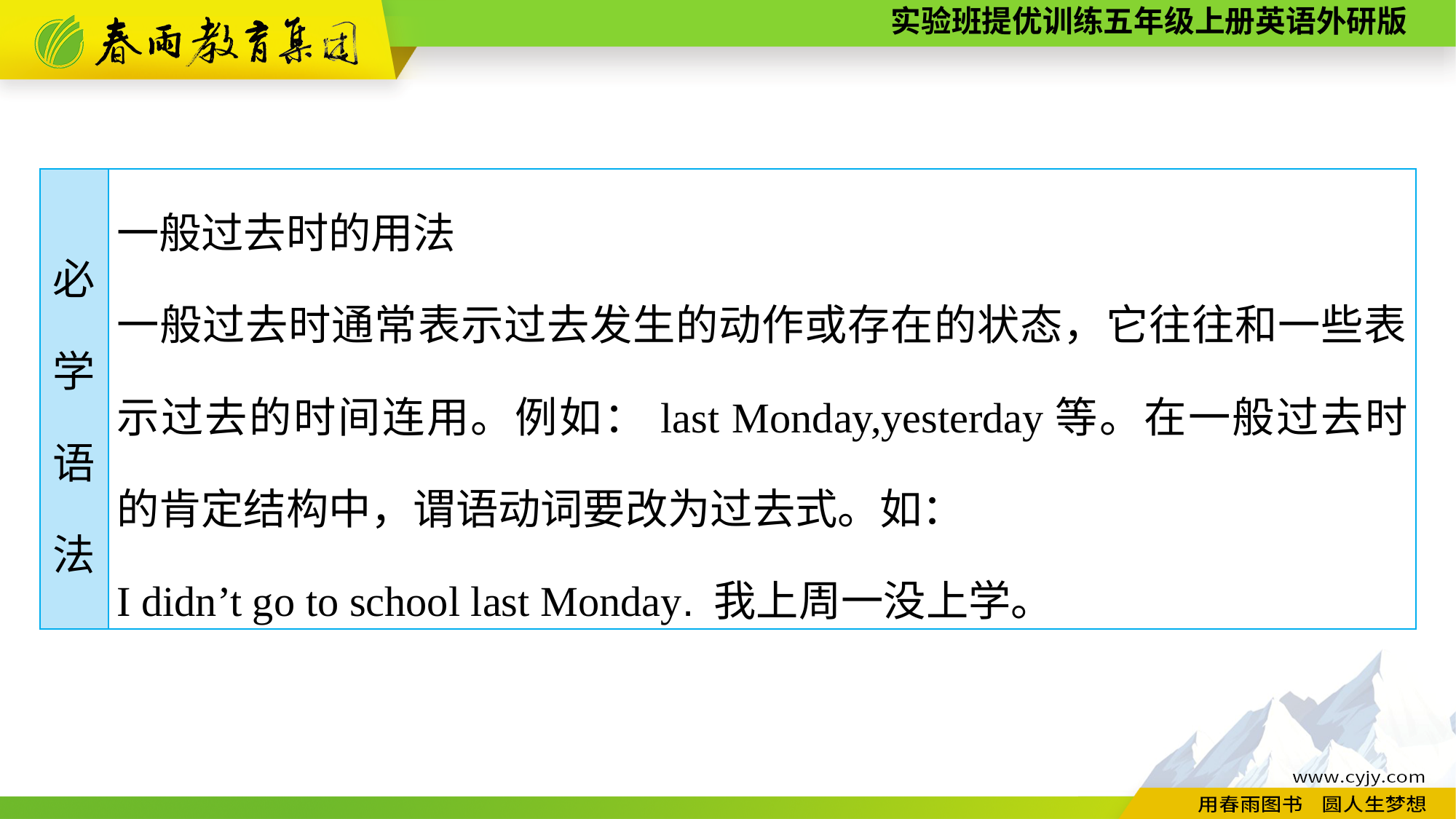

| 必 学 语 法 | 一般过去时的用法 一般过去时通常表示过去发生的动作或存在的状态，它往往和一些表示过去的时间连用。例如：last Monday,yesterday等。在一般过去时的肯定结构中，谓语动词要改为过去式。如： I didn’t go to school last Monday. 我上周一没上学。 |
| --- | --- |